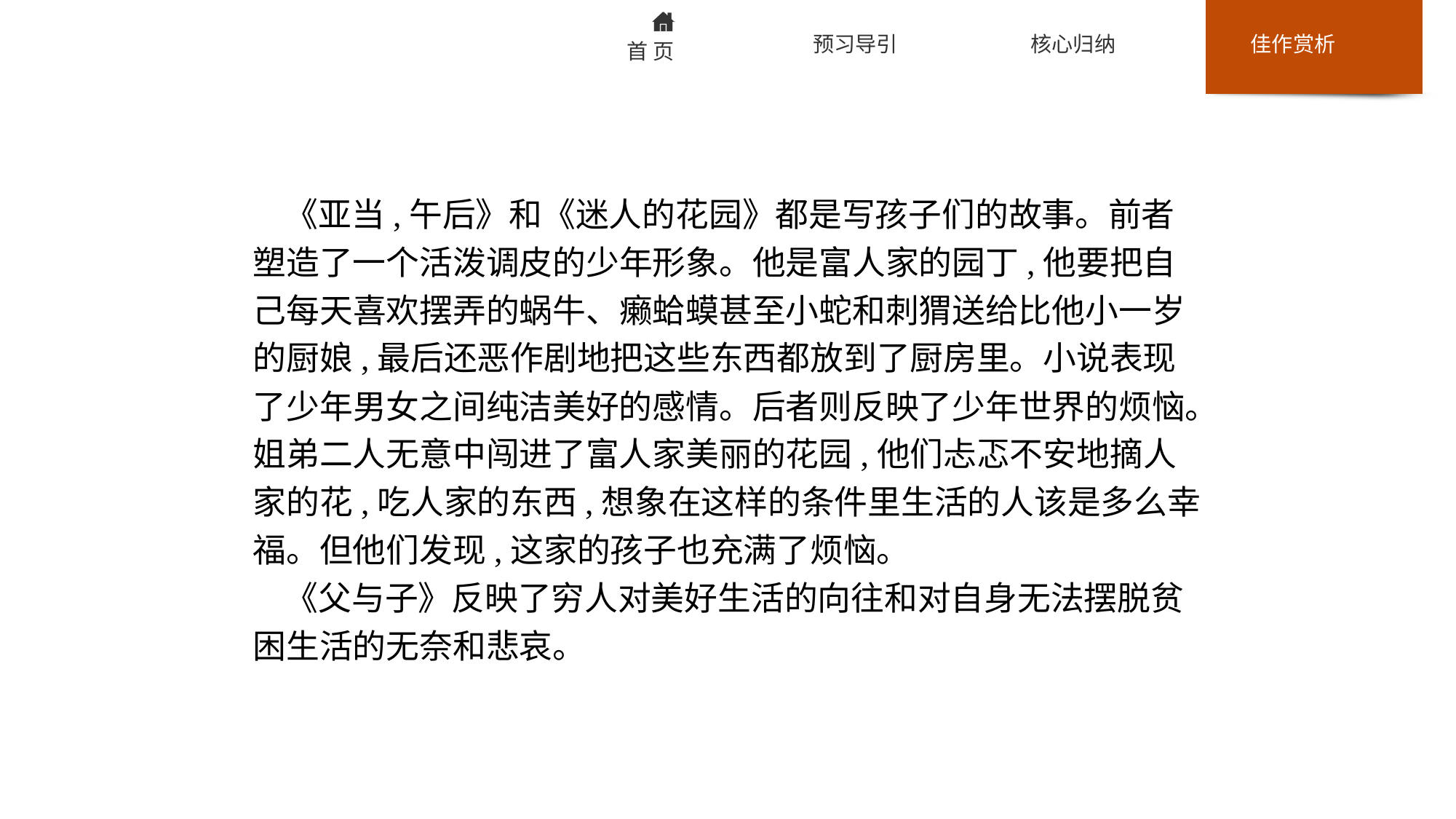

《亚当,午后》和《迷人的花园》都是写孩子们的故事。前者塑造了一个活泼调皮的少年形象。他是富人家的园丁,他要把自己每天喜欢摆弄的蜗牛、癞蛤蟆甚至小蛇和刺猬送给比他小一岁的厨娘,最后还恶作剧地把这些东西都放到了厨房里。小说表现了少年男女之间纯洁美好的感情。后者则反映了少年世界的烦恼。姐弟二人无意中闯进了富人家美丽的花园,他们忐忑不安地摘人家的花,吃人家的东西,想象在这样的条件里生活的人该是多么幸福。但他们发现,这家的孩子也充满了烦恼。
《父与子》反映了穷人对美好生活的向往和对自身无法摆脱贫困生活的无奈和悲哀。